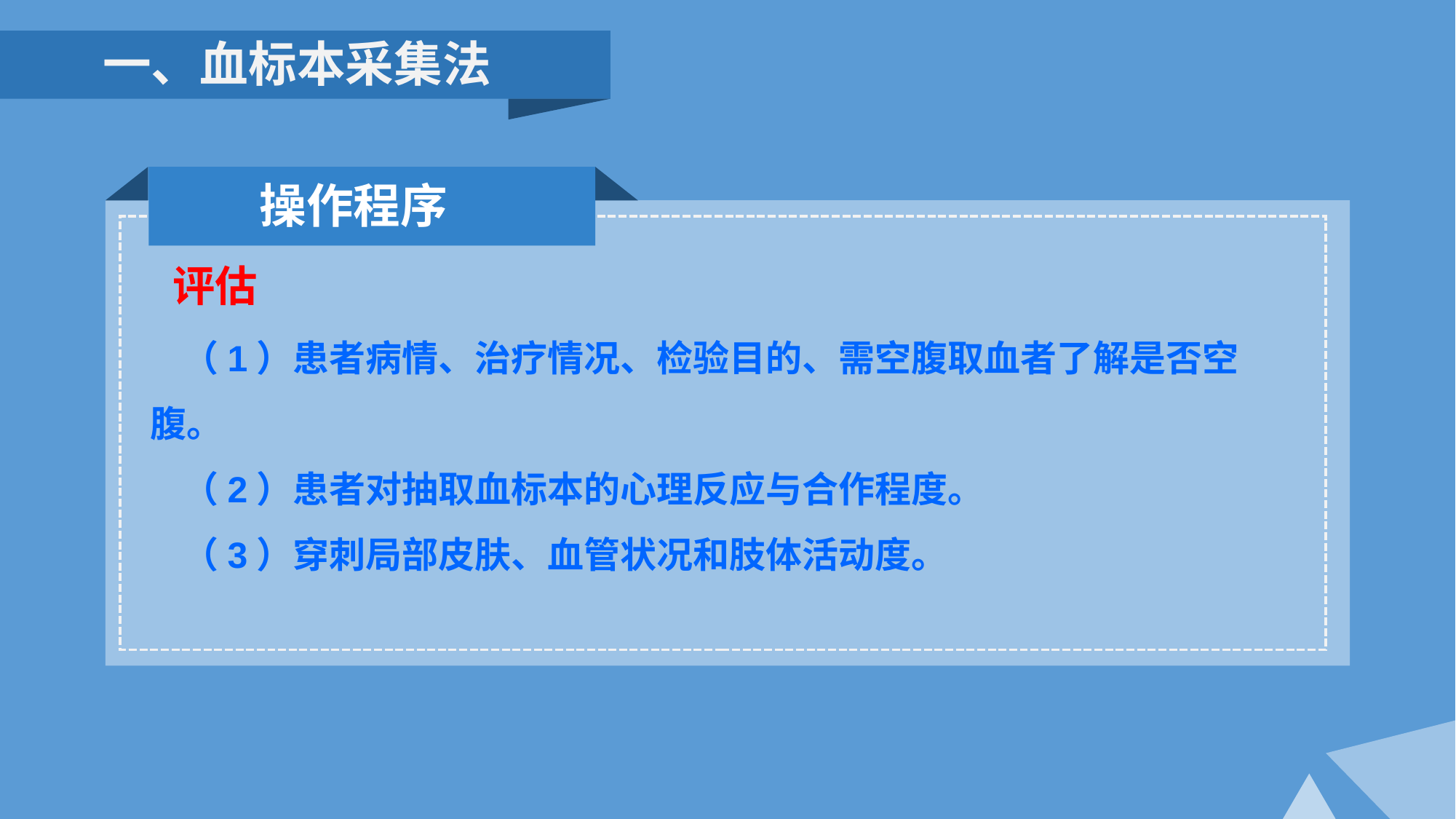

一、血标本采集法

操作程序

评估

（1）患者病情、治疗情况、检验目的、需空腹取血者了解是否空腹。
（2）患者对抽取血标本的心理反应与合作程度。
（3）穿刺局部皮肤、血管状况和肢体活动度。